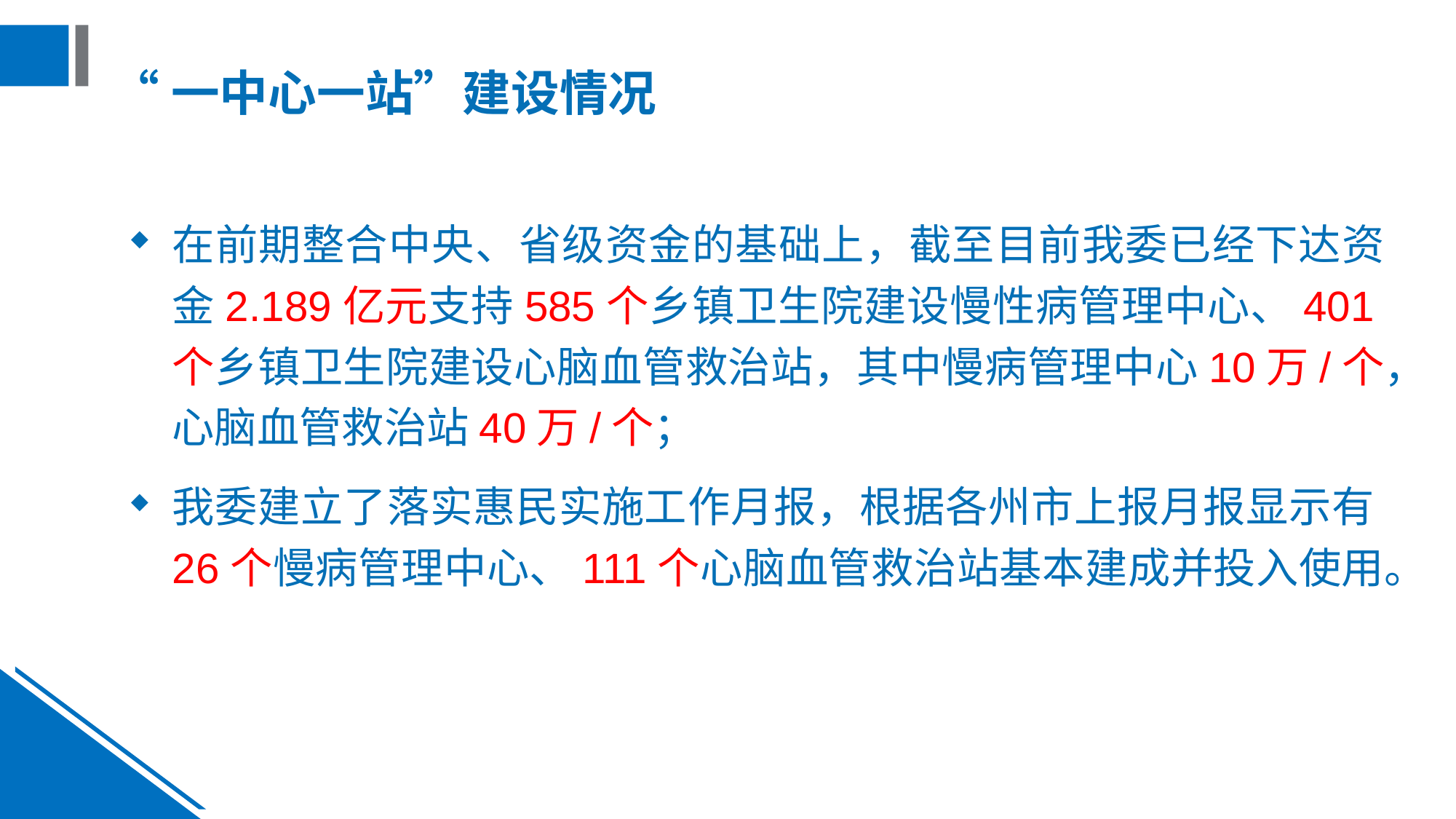

# “一中心一站”建设情况
在前期整合中央、省级资金的基础上，截至目前我委已经下达资金2.189亿元支持585个乡镇卫生院建设慢性病管理中心、401个乡镇卫生院建设心脑血管救治站，其中慢病管理中心10万/个，心脑血管救治站40万/个；
我委建立了落实惠民实施工作月报，根据各州市上报月报显示有26个慢病管理中心、111个心脑血管救治站基本建成并投入使用。